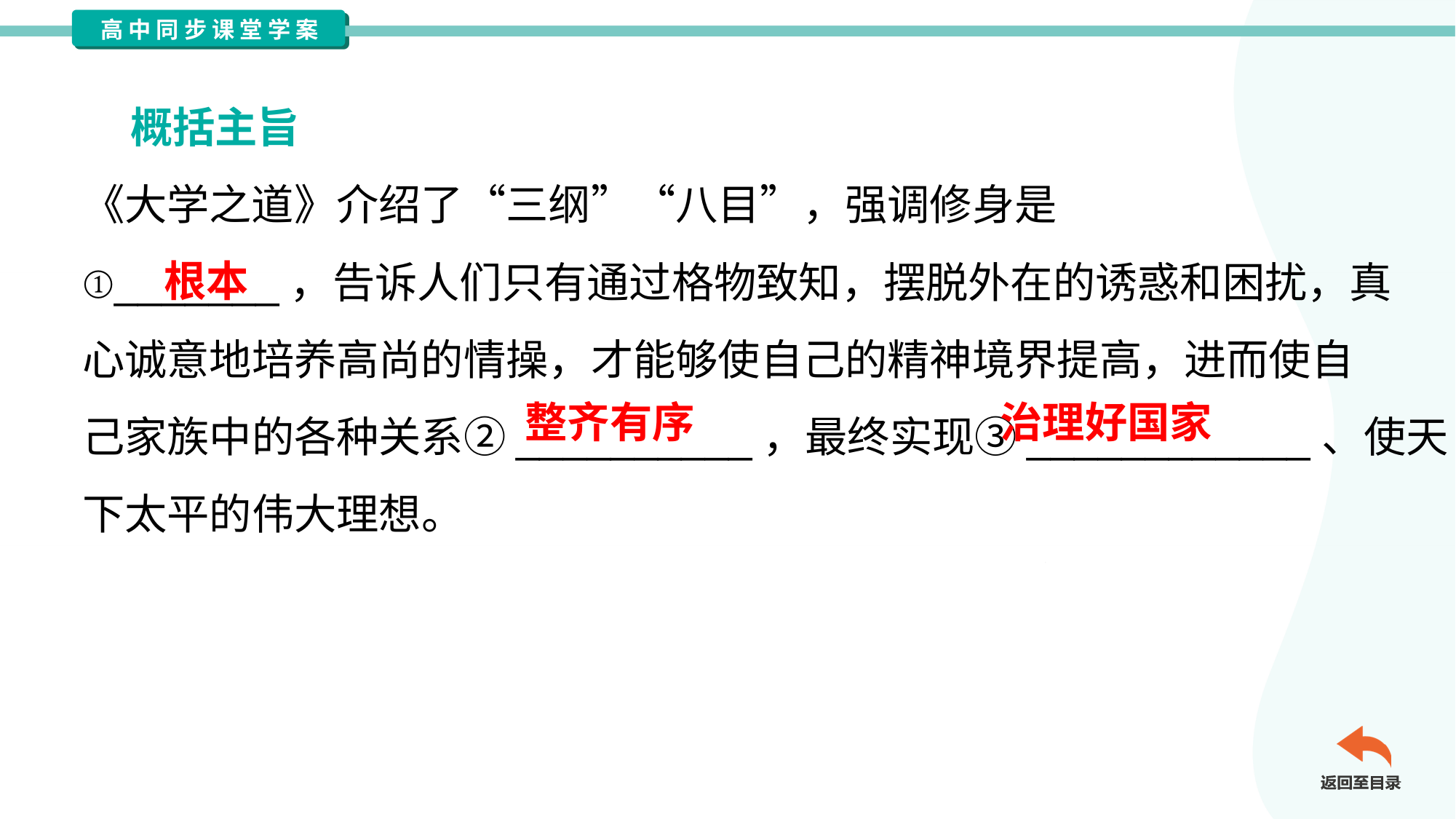

概括主旨
《大学之道》介绍了“三纲”“八目”，强调修身是
①_______，告诉人们只有通过格物致知，摆脱外在的诱惑和困扰，真
心诚意地培养高尚的情操，才能够使自己的精神境界提高，进而使自
己家族中的各种关系②__________，最终实现③____________、使天
下太平的伟大理想。
根本
整齐有序
治理好国家